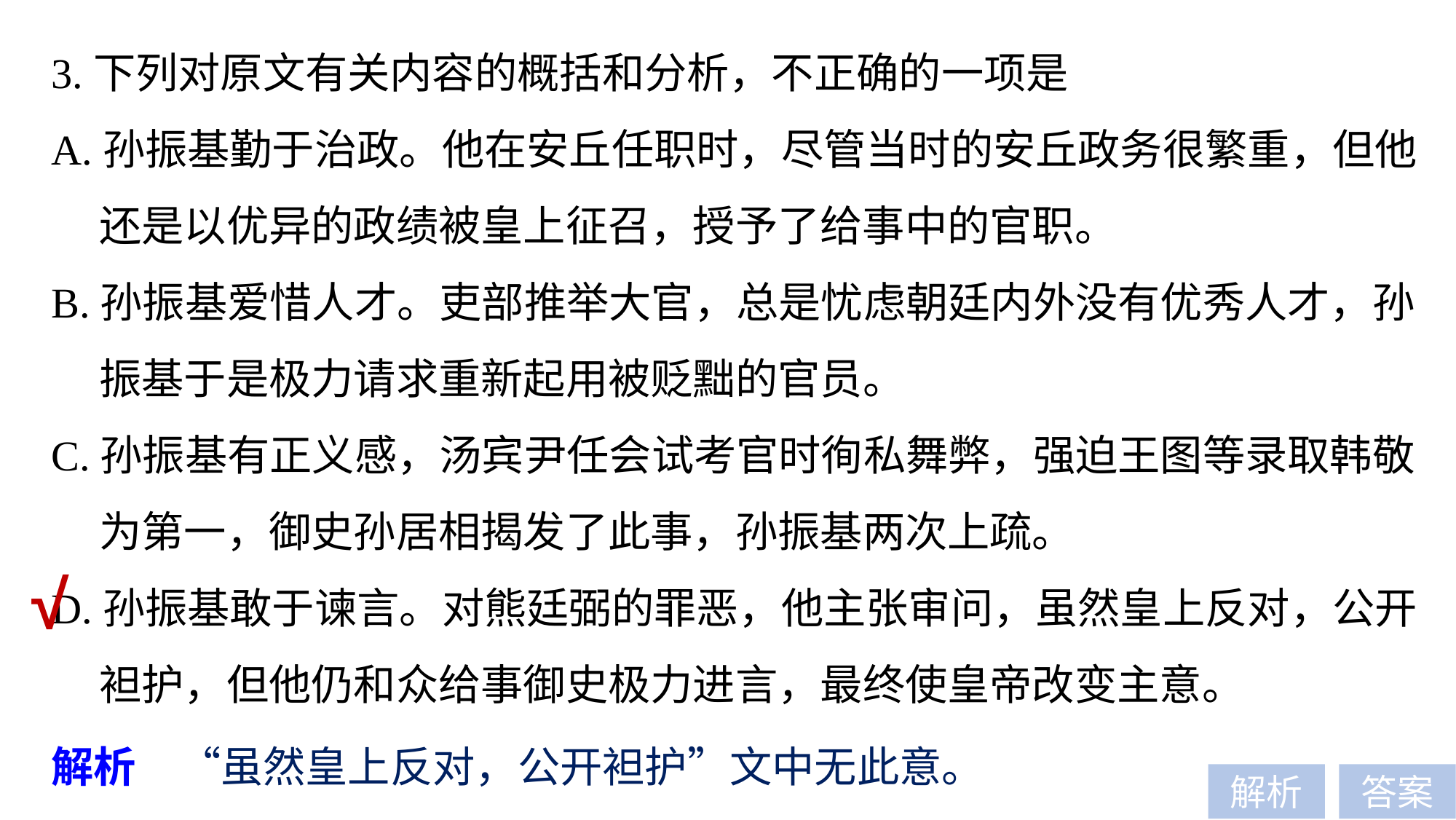

3.下列对原文有关内容的概括和分析，不正确的一项是
A.孙振基勤于治政。他在安丘任职时，尽管当时的安丘政务很繁重，但他
    还是以优异的政绩被皇上征召，授予了给事中的官职。
B.孙振基爱惜人才。吏部推举大官，总是忧虑朝廷内外没有优秀人才，孙
    振基于是极力请求重新起用被贬黜的官员。
C.孙振基有正义感，汤宾尹任会试考官时徇私舞弊，强迫王图等录取韩敬
    为第一，御史孙居相揭发了此事，孙振基两次上疏。
D.孙振基敢于谏言。对熊廷弼的罪恶，他主张审问，虽然皇上反对，公开
    袒护，但他仍和众给事御史极力进言，最终使皇帝改变主意。
√
解析　“虽然皇上反对，公开袒护”文中无此意。
解析
答案